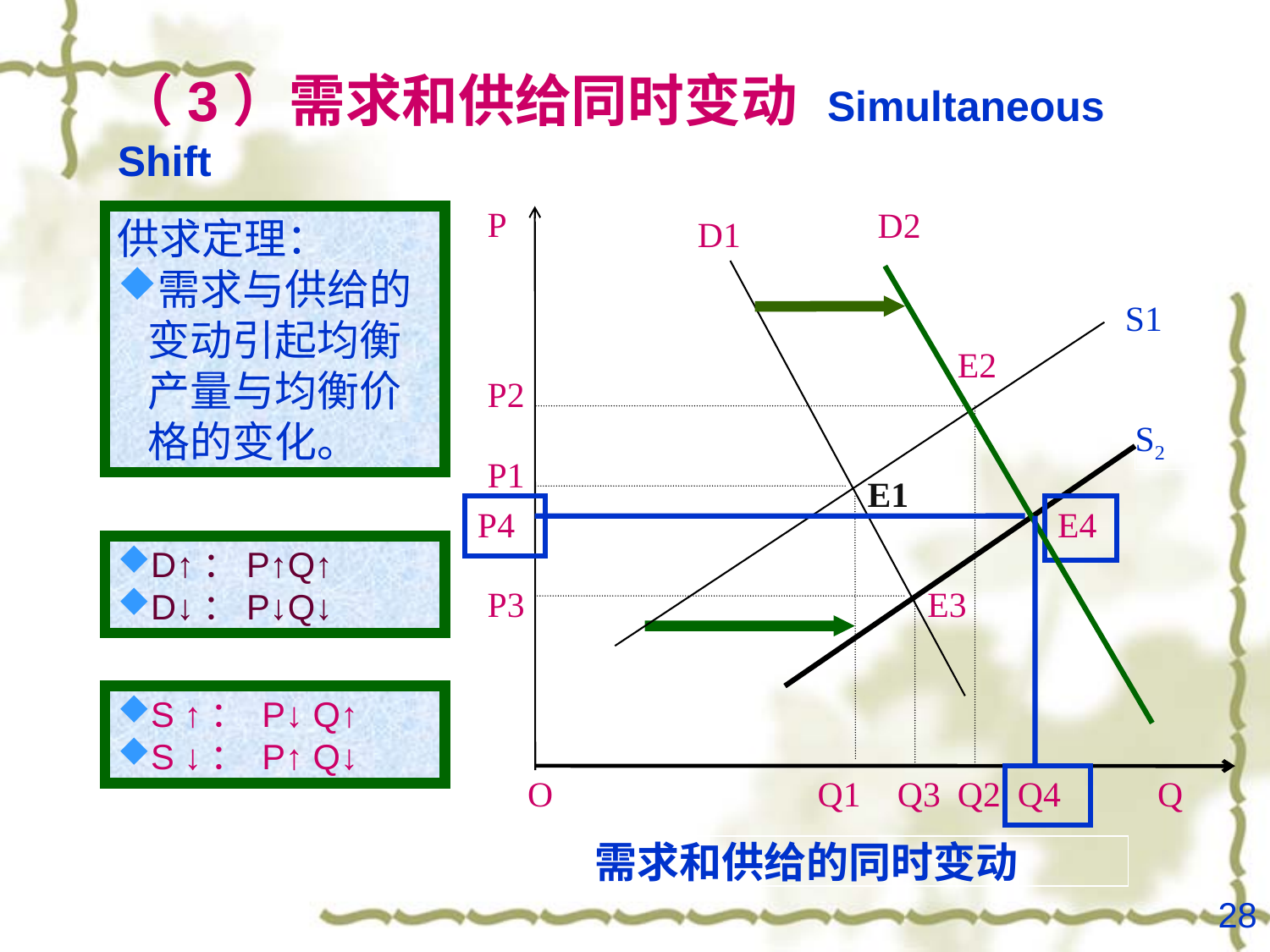

（3）需求和供给同时变动 Simultaneous Shift
P
D2
供求定理：
需求与供给的变动引起均衡产量与均衡价格的变化。

D1

S1

E2
P2

S2
P1

E1

P4

E4

D↑：P↑Q↑
D↓：P↓Q↓
P3
E3

S ↑： P↓ Q↑
S ↓： P↑ Q↓
O

Q1
Q3
Q2
Q4
Q
需求和供给的同时变动
28